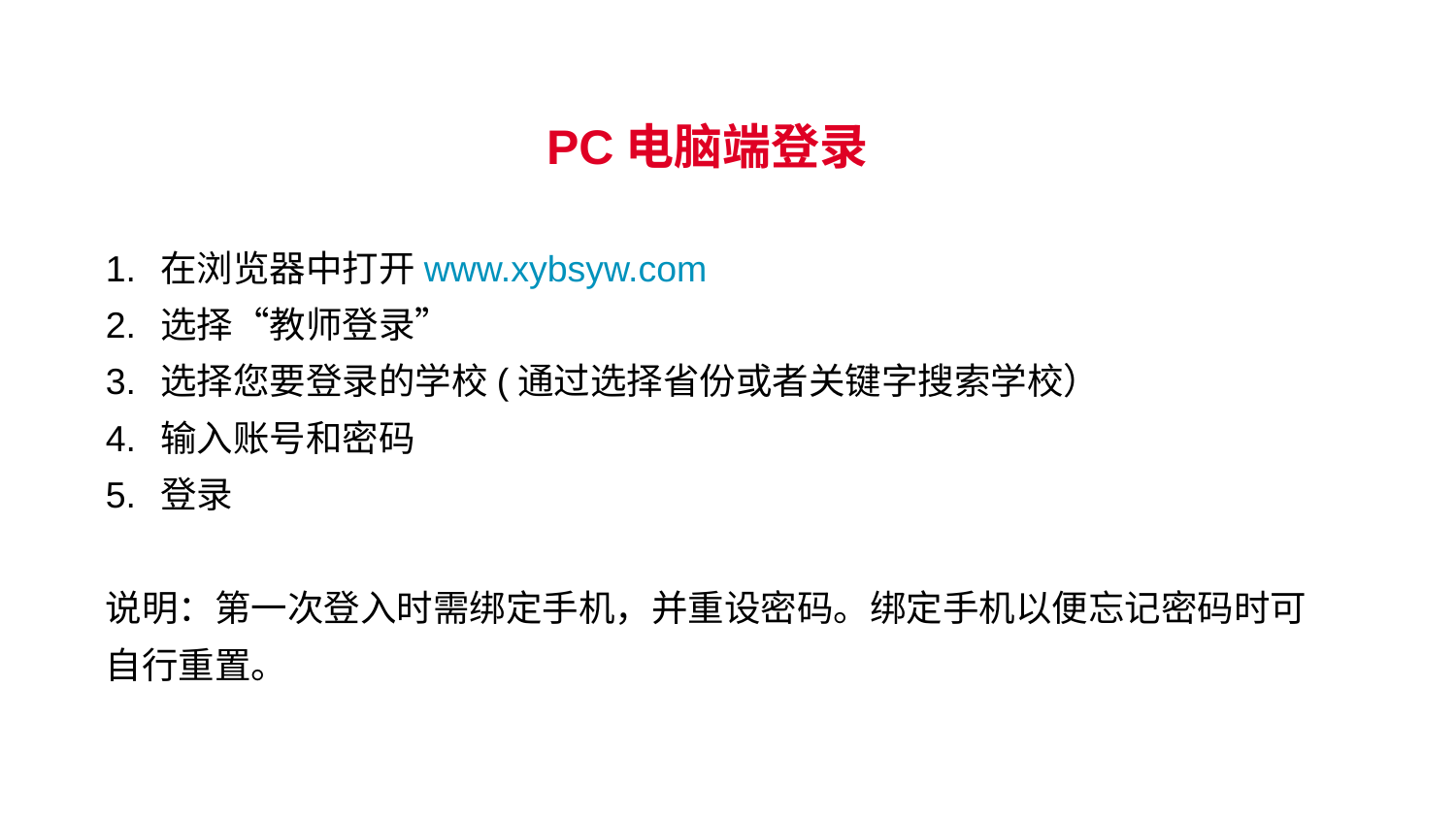

登录指南
PC电脑端登录

在浏览器中打开www.xybsyw.com
选择“教师登录”
选择您要登录的学校(通过选择省份或者关键字搜索学校）
输入账号和密码
登录

说明：第一次登入时需绑定手机，并重设密码。绑定手机以便忘记密码时可自行重置。